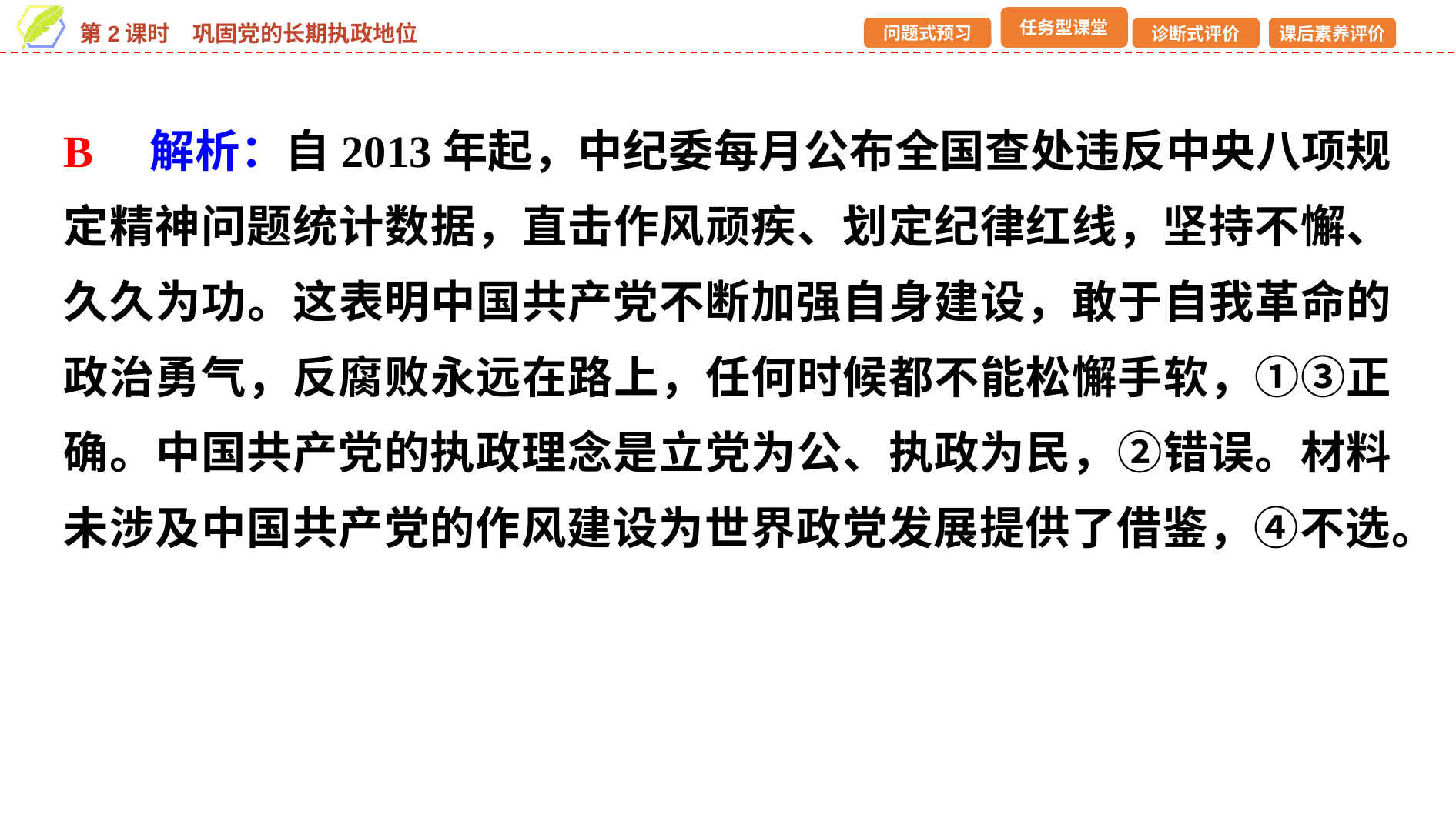

B　解析：自2013年起，中纪委每月公布全国查处违反中央八项规定精神问题统计数据，直击作风顽疾、划定纪律红线，坚持不懈、久久为功。这表明中国共产党不断加强自身建设，敢于自我革命的政治勇气，反腐败永远在路上，任何时候都不能松懈手软，①③正确。中国共产党的执政理念是立党为公、执政为民，②错误。材料未涉及中国共产党的作风建设为世界政党发展提供了借鉴，④不选。